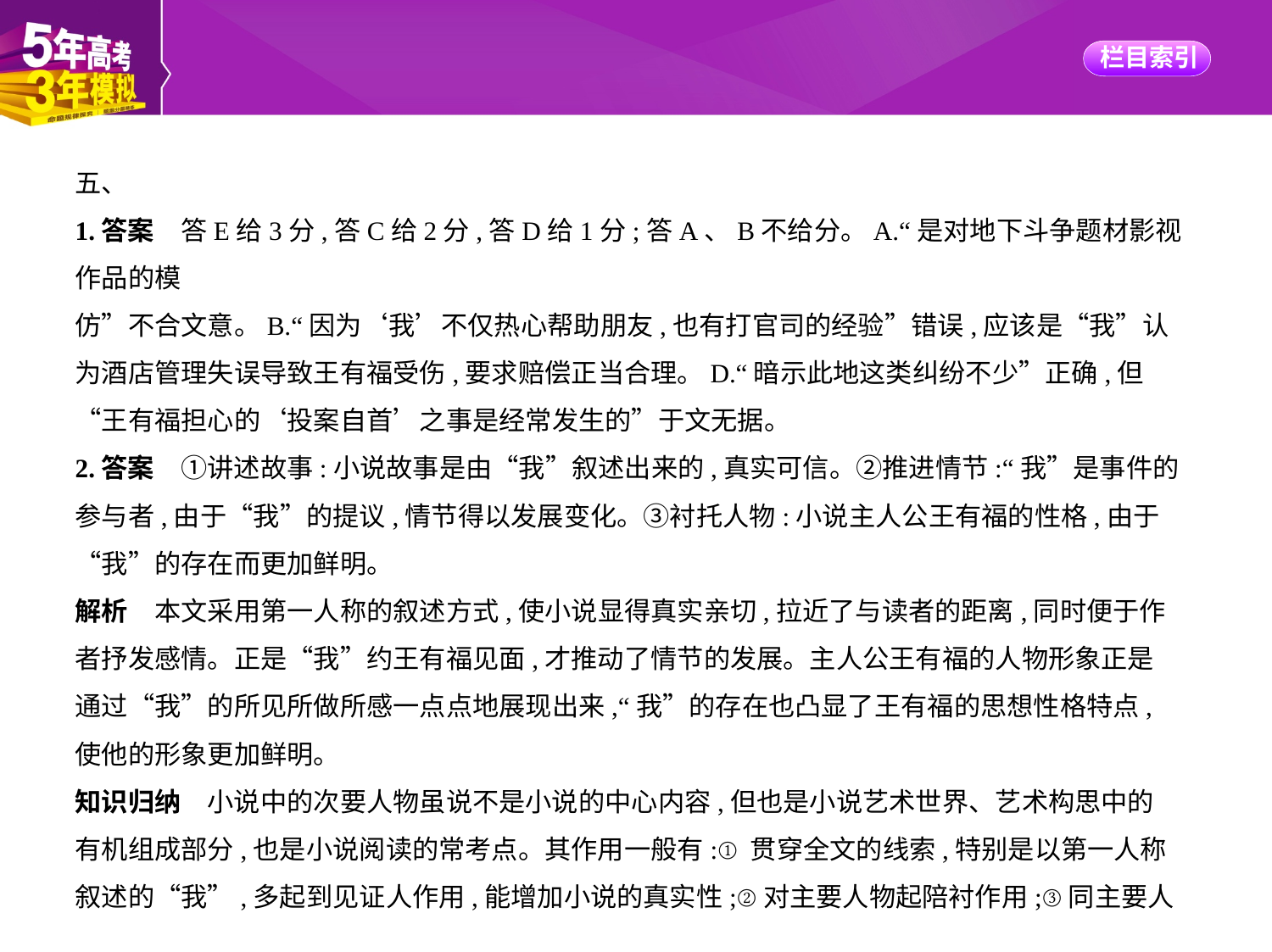

五、
1.答案　答E给3分,答C给2分,答D给1分;答A、B不给分。A.“是对地下斗争题材影视作品的模
仿”不合文意。B.“因为‘我’不仅热心帮助朋友,也有打官司的经验”错误,应该是“我”认
为酒店管理失误导致王有福受伤,要求赔偿正当合理。D.“暗示此地这类纠纷不少”正确,但
“王有福担心的‘投案自首’之事是经常发生的”于文无据。
2.答案　①讲述故事:小说故事是由“我”叙述出来的,真实可信。②推进情节:“我”是事件的
参与者,由于“我”的提议,情节得以发展变化。③衬托人物:小说主人公王有福的性格,由于
“我”的存在而更加鲜明。
解析　本文采用第一人称的叙述方式,使小说显得真实亲切,拉近了与读者的距离,同时便于作
者抒发感情。正是“我”约王有福见面,才推动了情节的发展。主人公王有福的人物形象正是
通过“我”的所见所做所感一点点地展现出来,“我”的存在也凸显了王有福的思想性格特点,
使他的形象更加鲜明。
知识归纳　小说中的次要人物虽说不是小说的中心内容,但也是小说艺术世界、艺术构思中的
有机组成部分,也是小说阅读的常考点。其作用一般有:①贯穿全文的线索,特别是以第一人称
叙述的“我”,多起到见证人作用,能增加小说的真实性;②对主要人物起陪衬作用;③同主要人